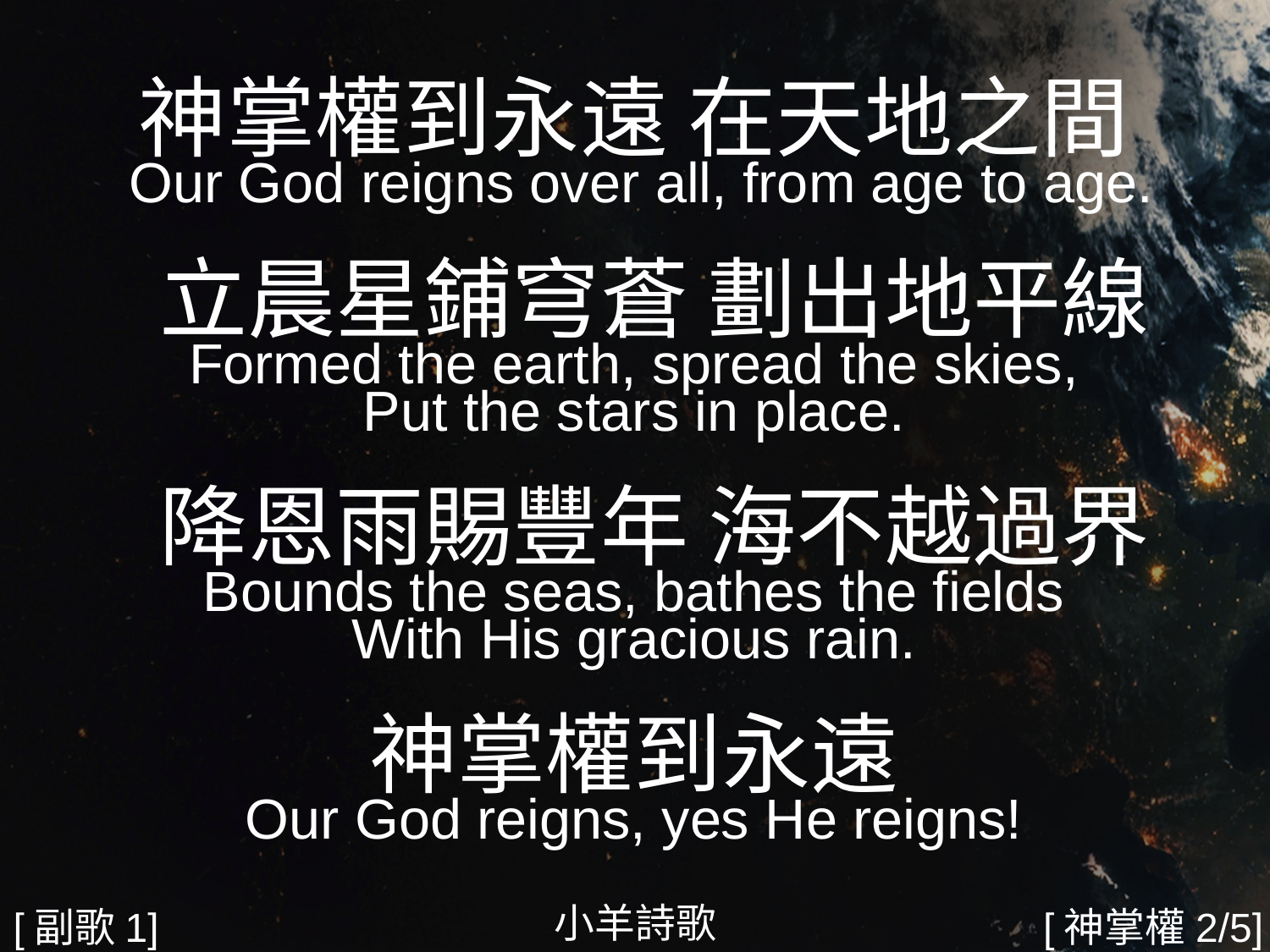

神掌權到永遠 在天地之間
 Our God reigns over all, from age to age.

 立晨星鋪穹蒼 劃出地平線
Formed the earth, spread the skies,
Put the stars in place.

 降恩雨賜豐年 海不越過界
Bounds the seas, bathes the fields
With His gracious rain.

神掌權到永遠
Our God reigns, yes He reigns!

#

小羊詩歌
[副歌1]
[神掌權2/5]